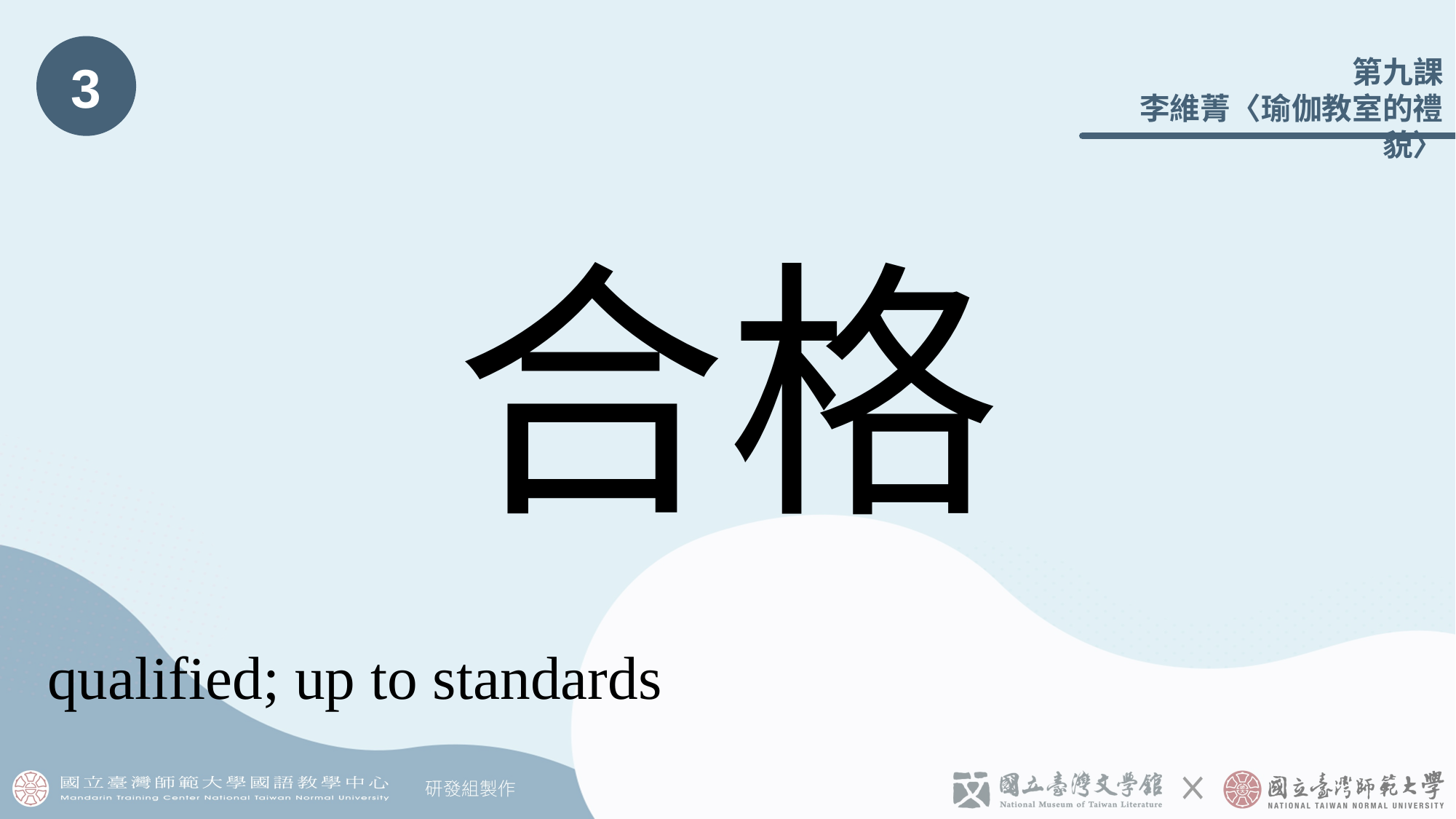

3
# 合格
qualified; up to standards